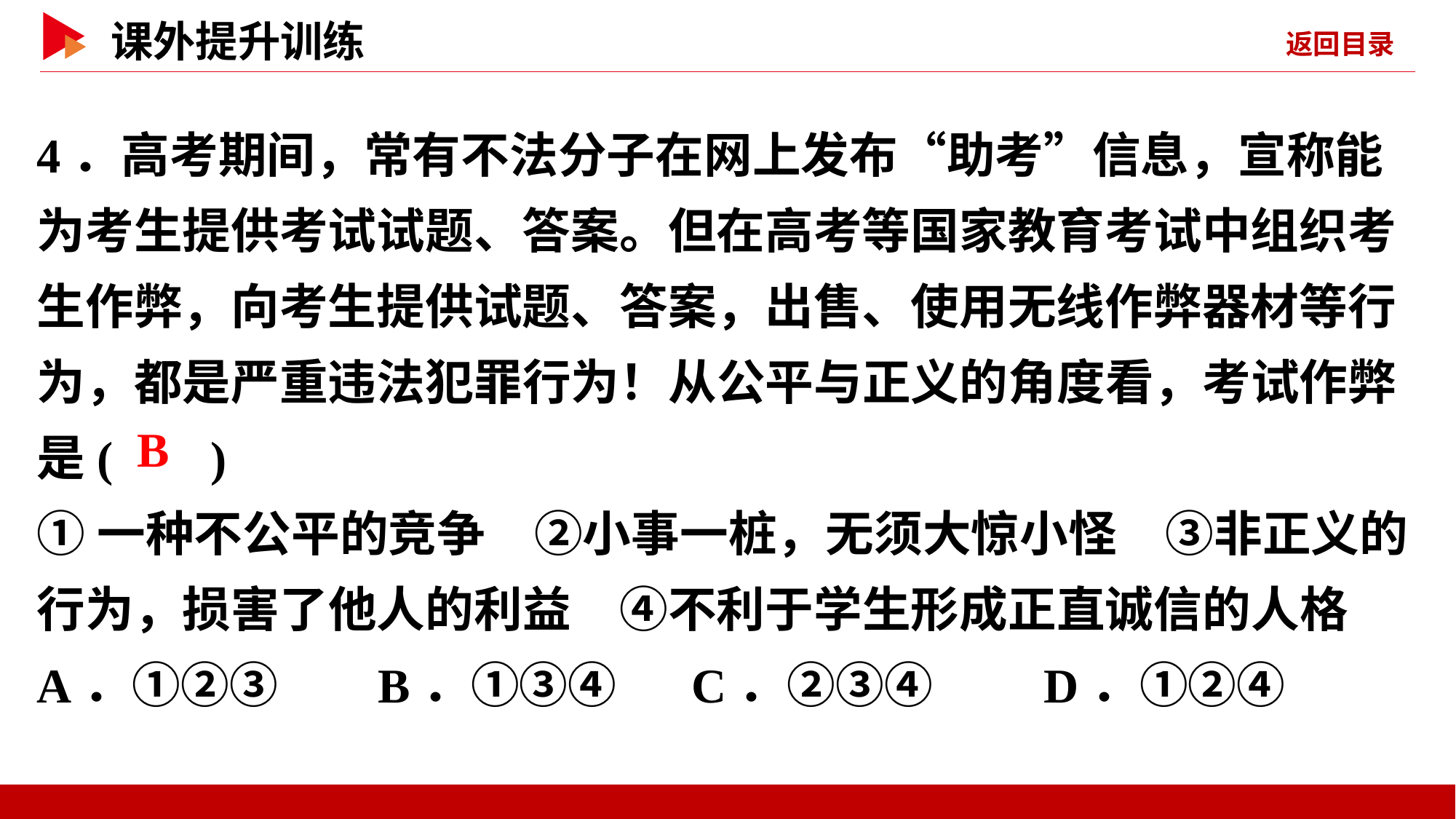

4．高考期间，常有不法分子在网上发布“助考”信息，宣称能为考生提供考试试题、答案。但在高考等国家教育考试中组织考生作弊，向考生提供试题、答案，出售、使用无线作弊器材等行为，都是严重违法犯罪行为！从公平与正义的角度看，考试作弊是(        )
①一种不公平的竞争　②小事一桩，无须大惊小怪　③非正义的行为，损害了他人的利益　④不利于学生形成正直诚信的人格
A．①②③        B．①③④	C．②③④         D．①②④
   B